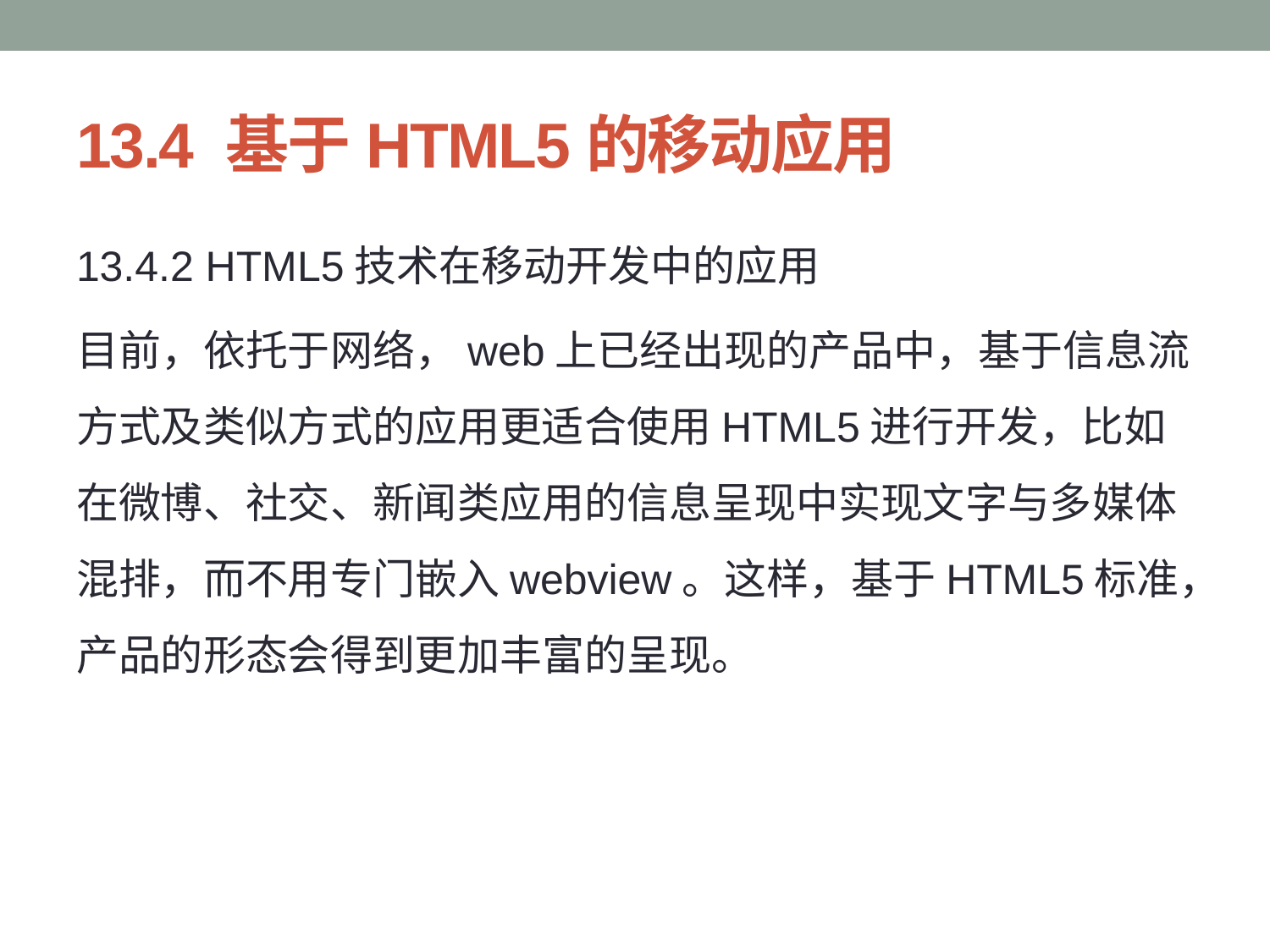

# 13.4 基于HTML5的移动应用
13.4.2 HTML5技术在移动开发中的应用
目前，依托于网络，web上已经出现的产品中，基于信息流方式及类似方式的应用更适合使用HTML5进行开发，比如在微博、社交、新闻类应用的信息呈现中实现文字与多媒体混排，而不用专门嵌入webview。这样，基于HTML5标准，产品的形态会得到更加丰富的呈现。